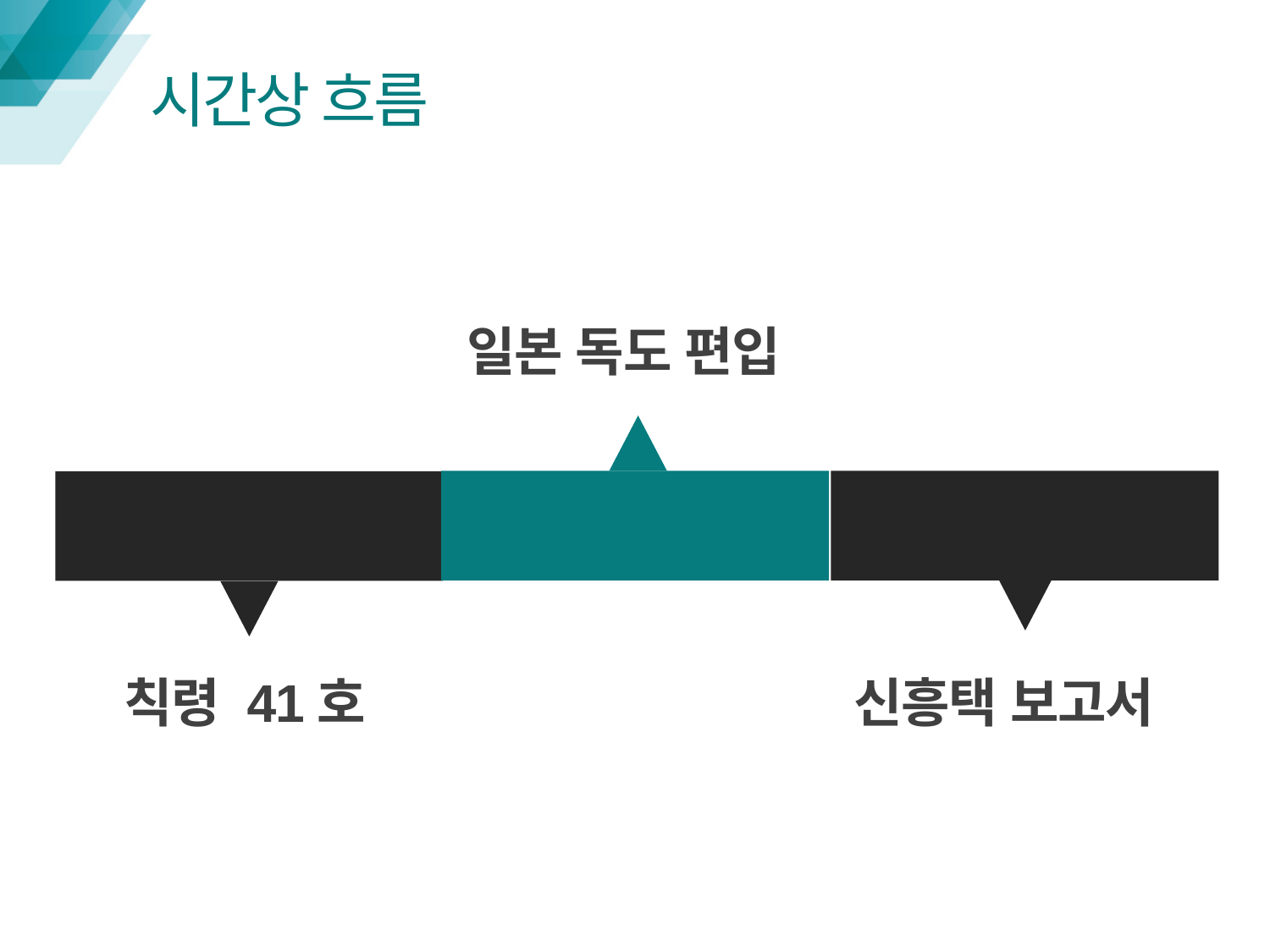

# 시간상 흐름
일본 독도 편입

1905
1904
1906

칙령 41호
신흥택 보고서